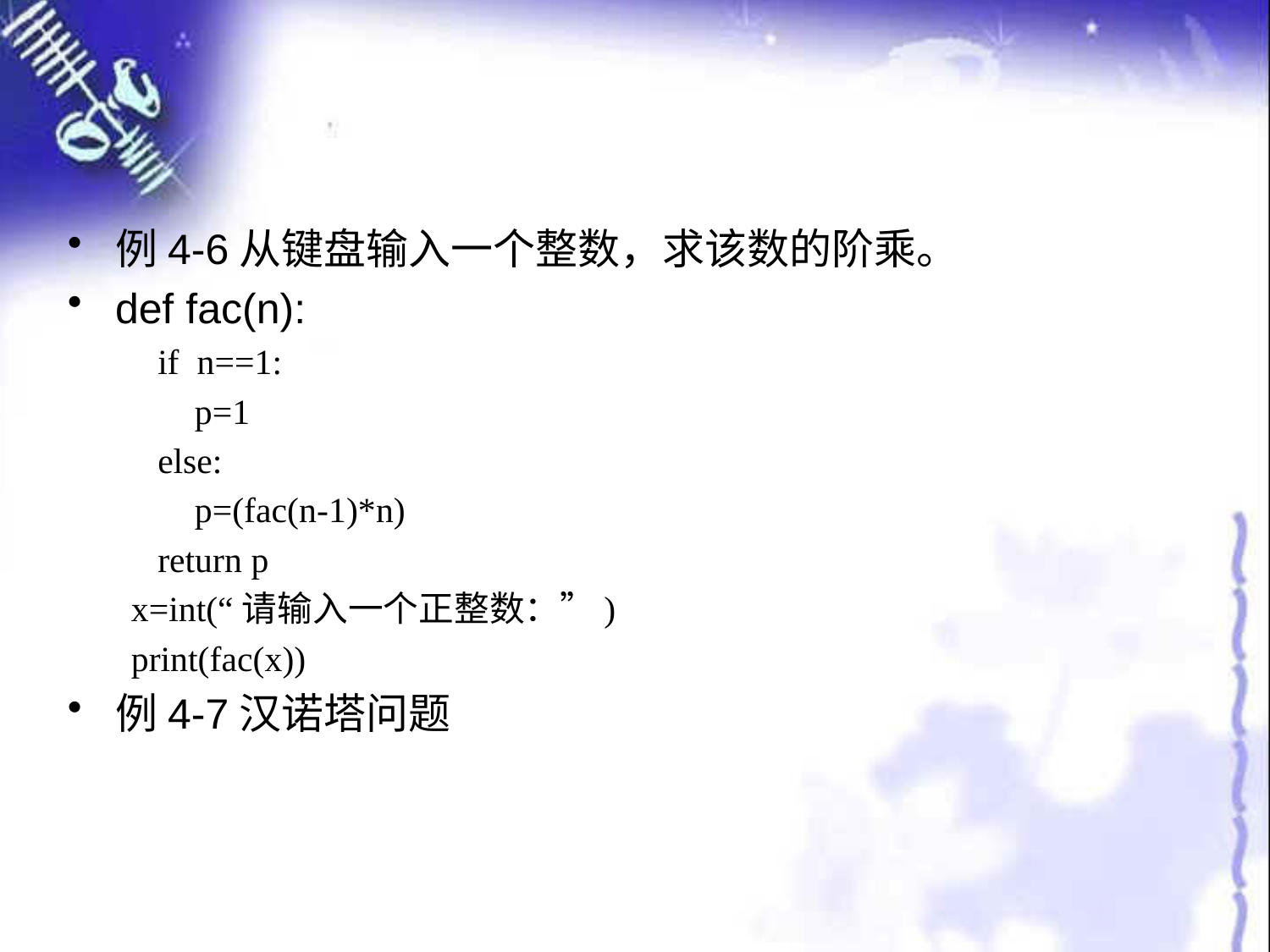

#
例4-6从键盘输入一个整数，求该数的阶乘。
def fac(n):
   if  n==1:
p=1
   else:
p=(fac(n-1)*n)
   return p
x=int(“请输入一个正整数：”)
print(fac(x))
例4-7汉诺塔问题